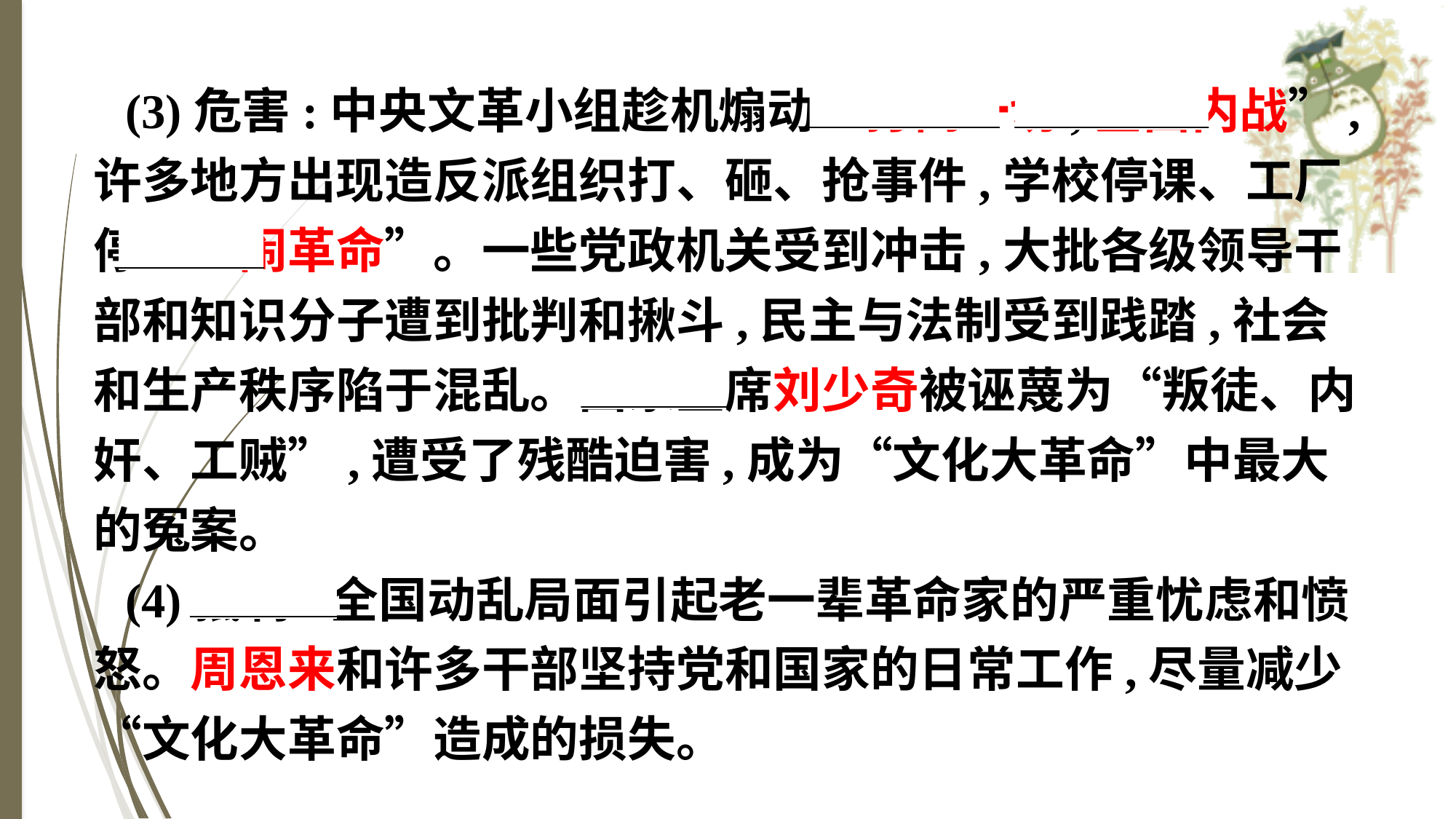

(3)危害:中央文革小组趁机煽动“打倒一切,全面内战”,许多地方出现造反派组织打、砸、抢事件,学校停课、工厂停工“闹革命”。一些党政机关受到冲击,大批各级领导干部和知识分子遭到批判和揪斗,民主与法制受到践踏,社会和生产秩序陷于混乱。国家主席刘少奇被诬蔑为“叛徒、内奸、工贼”,遭受了残酷迫害,成为“文化大革命”中最大的冤案。
(4)抵制:全国动乱局面引起老一辈革命家的严重忧虑和愤怒。周恩来和许多干部坚持党和国家的日常工作,尽量减少“文化大革命”造成的损失。